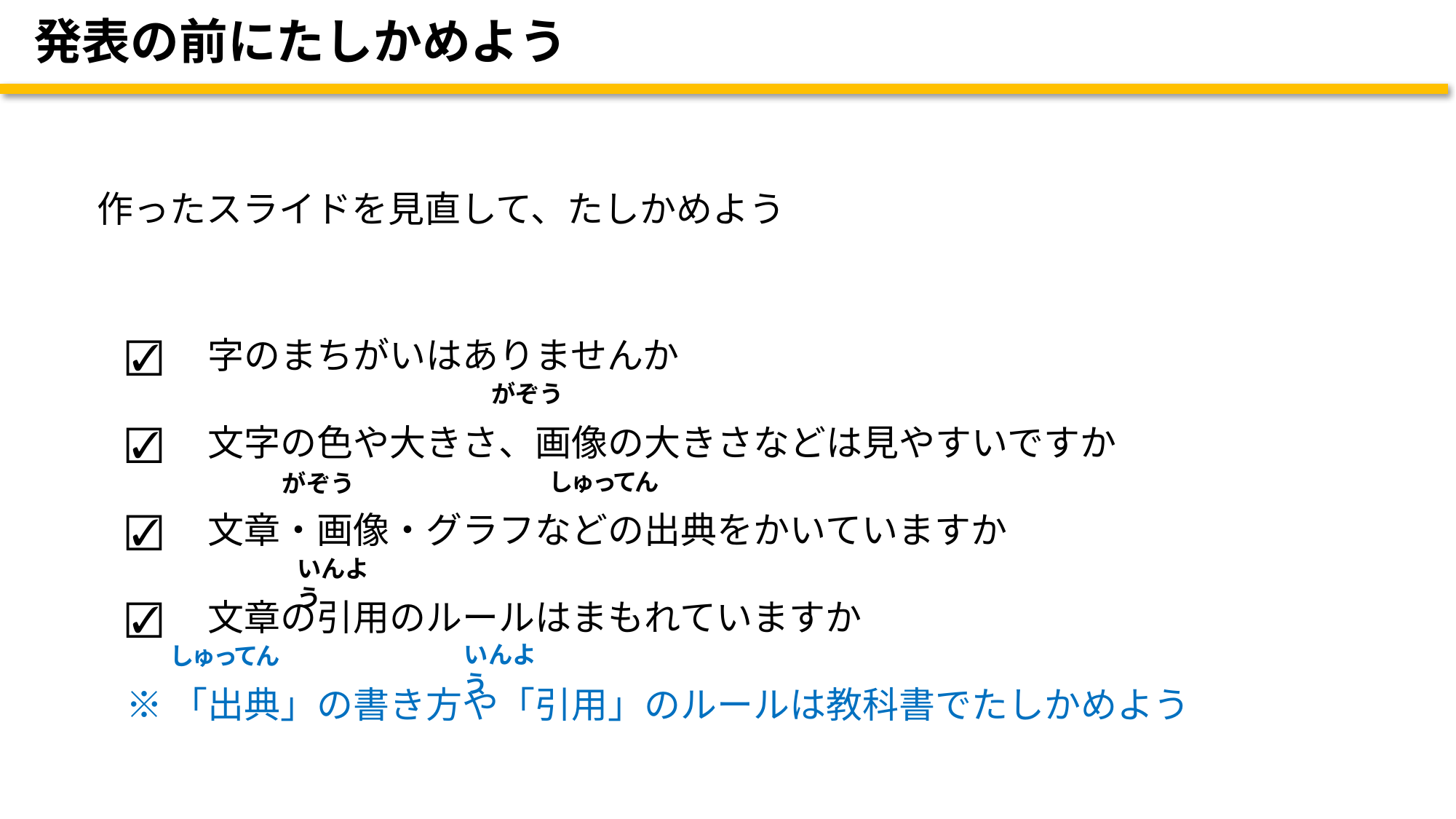

# 発表の前にたしかめよう
作ったスライドを見直して、たしかめよう
☑　字のまちがいはありませんか
☑　文字の色や大きさ、画像の大きさなどは見やすいですか
☑　文章・画像・グラフなどの出典をかいていますか
☑　文章の引用のルールはまもれていますか
※「出典」の書き方や「引用」のルールは教科書でたしかめよう
がぞう
しゅってん
がぞう
いんよう
いんよう
しゅってん